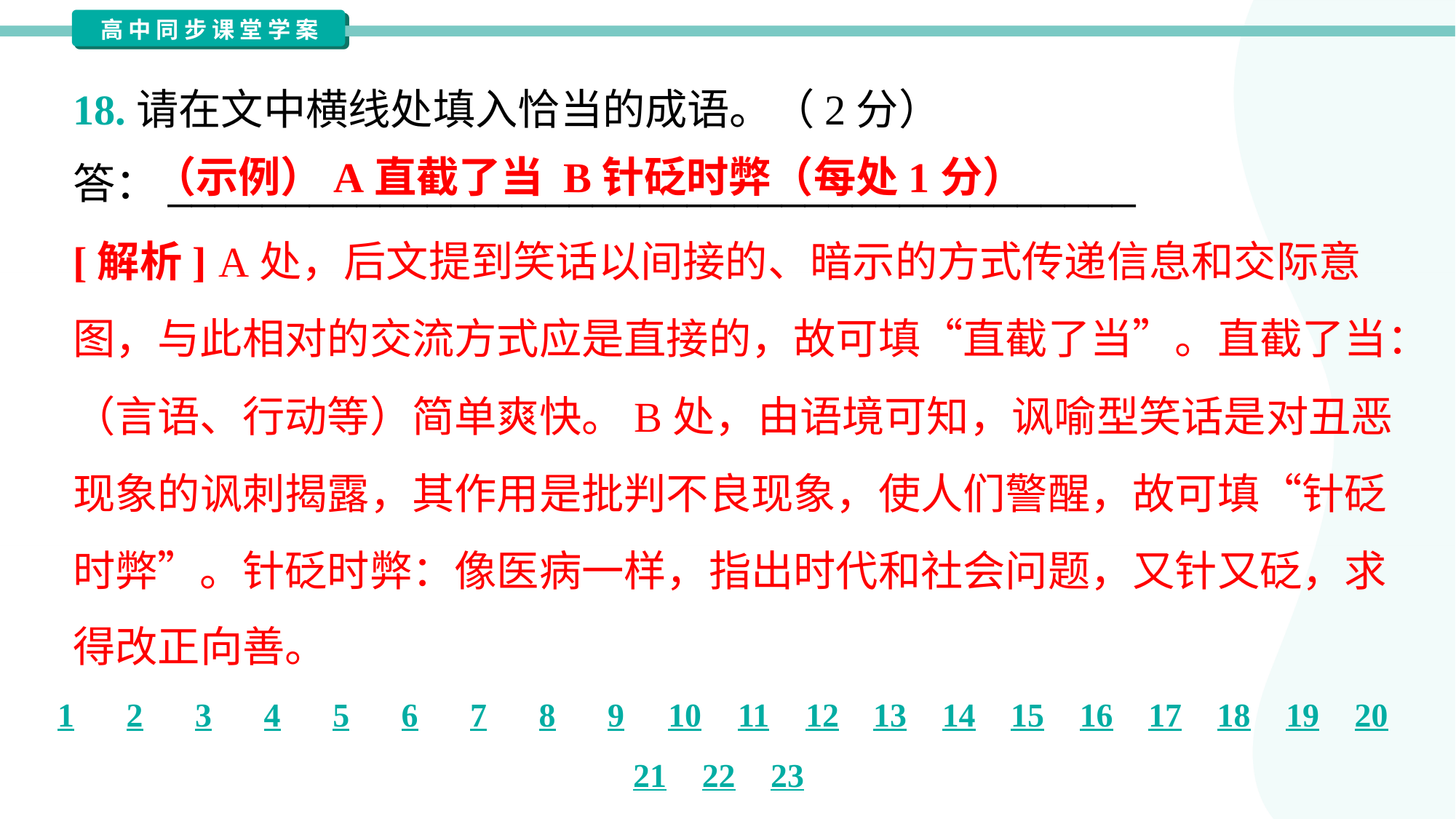

18.请在文中横线处填入恰当的成语。（2分）
答：_________________________________________
（示例）A直截了当 B针砭时弊（每处1分）
[解析] A处，后文提到笑话以间接的、暗示的方式传递信息和交际意
图，与此相对的交流方式应是直接的，故可填“直截了当”。直截了当：
（言语、行动等）简单爽快。B处，由语境可知，讽喻型笑话是对丑恶
现象的讽刺揭露，其作用是批判不良现象，使人们警醒，故可填“针砭
时弊”。针砭时弊：像医病一样，指出时代和社会问题，又针又砭，求
得改正向善。